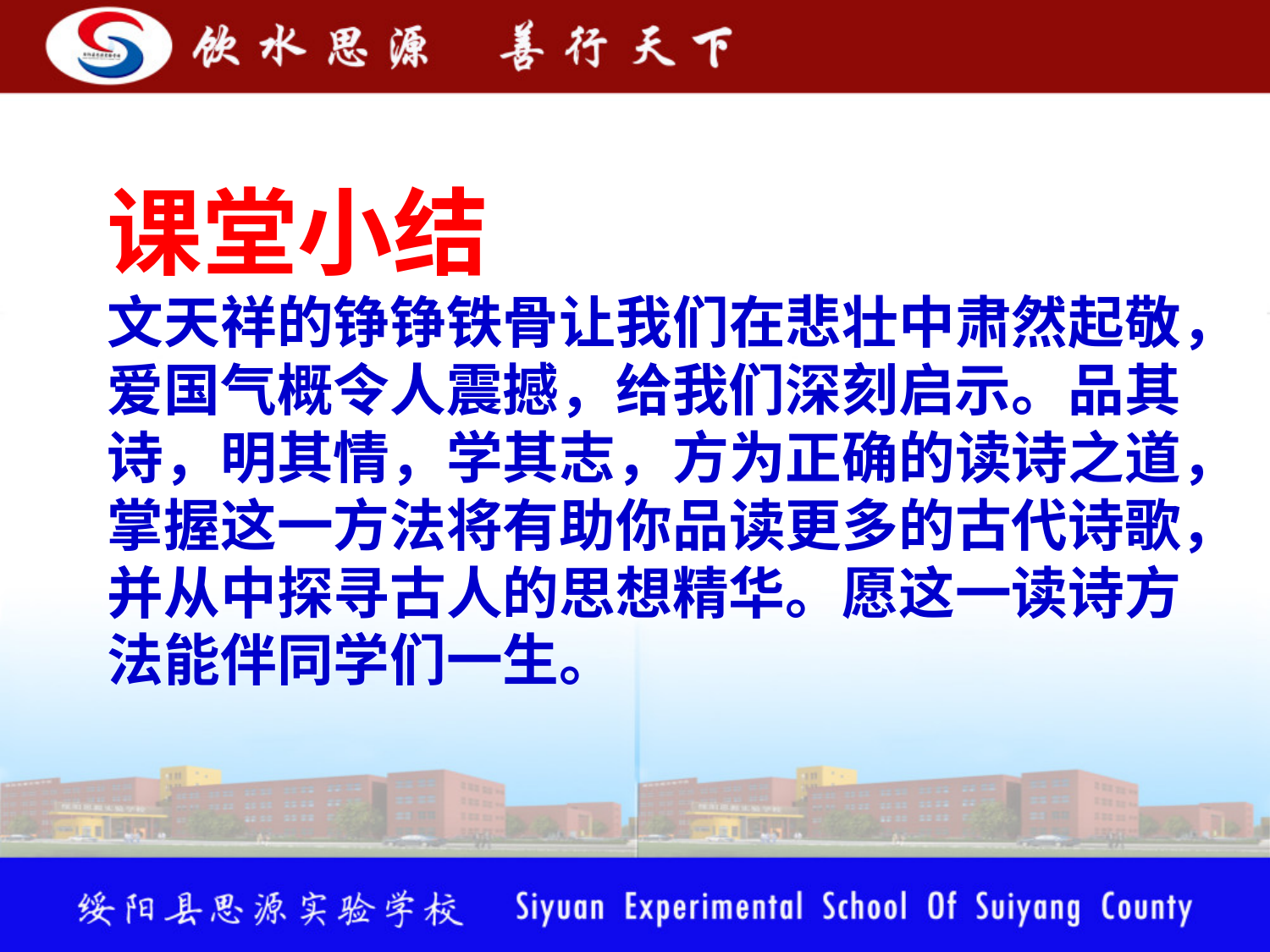

课堂小结
文天祥的铮铮铁骨让我们在悲壮中肃然起敬，爱国气概令人震撼，给我们深刻启示。品其诗，明其情，学其志，方为正确的读诗之道，掌握这一方法将有助你品读更多的古代诗歌，并从中探寻古人的思想精华。愿这一读诗方法能伴同学们一生。